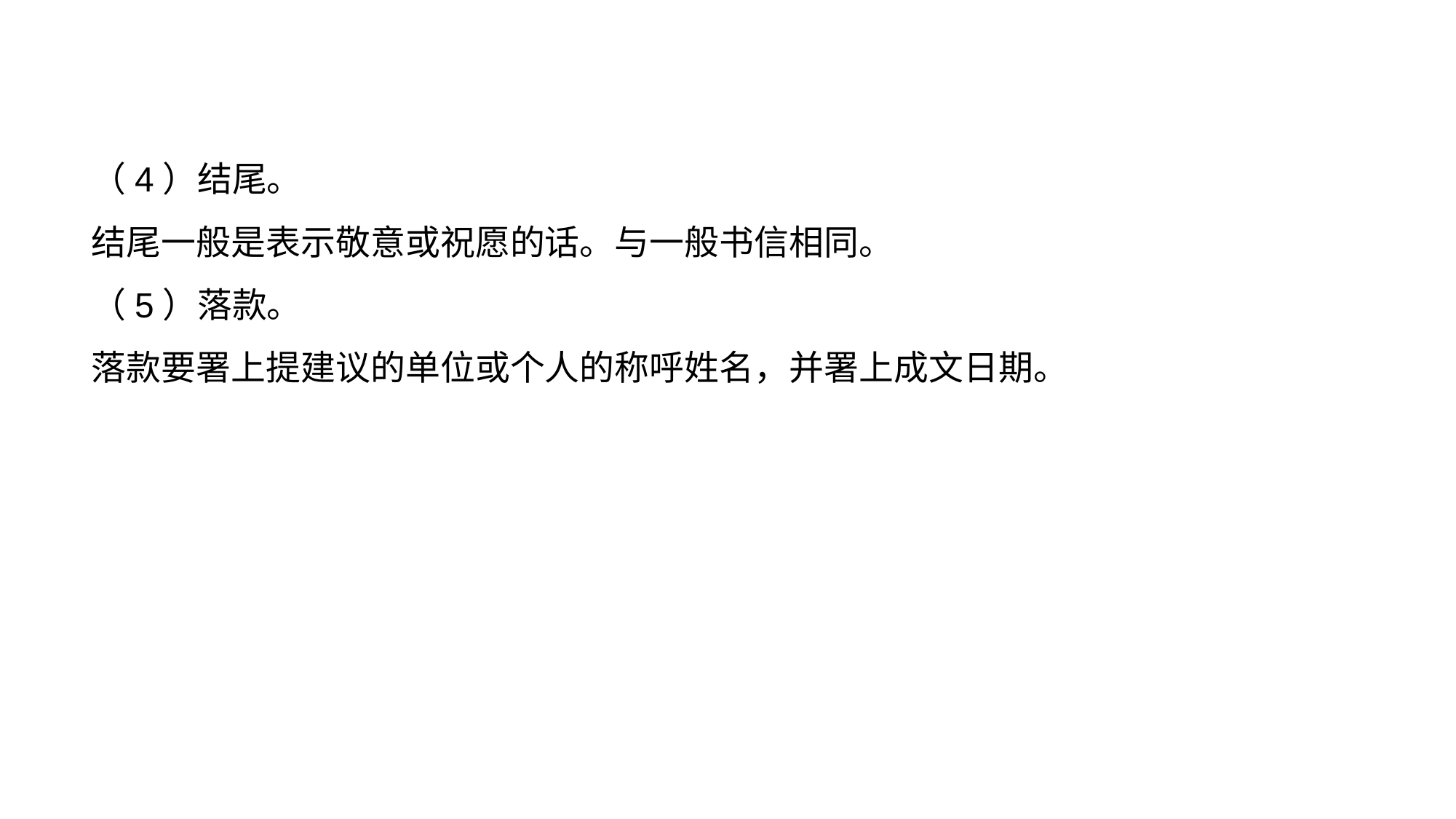

（4）结尾。
结尾一般是表示敬意或祝愿的话。与一般书信相同。
（5）落款。
落款要署上提建议的单位或个人的称呼姓名，并署上成文日期。